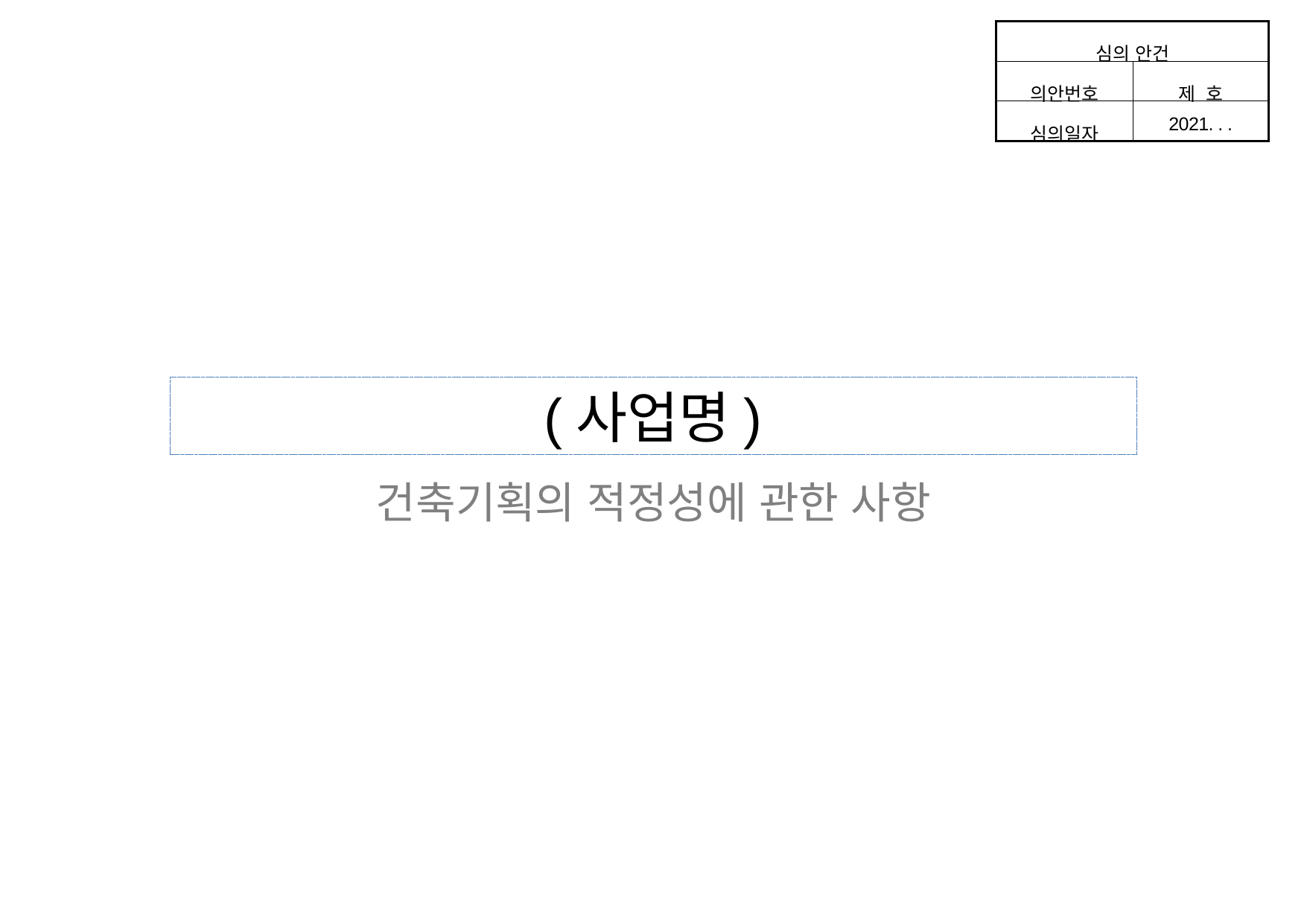

| 심의 안건 |  |
| --- | --- |
| 의안번호 | 제 호 |
| 심의일자 | 2021. . . |
(사업명)
건축기획의 적정성에 관한 사항